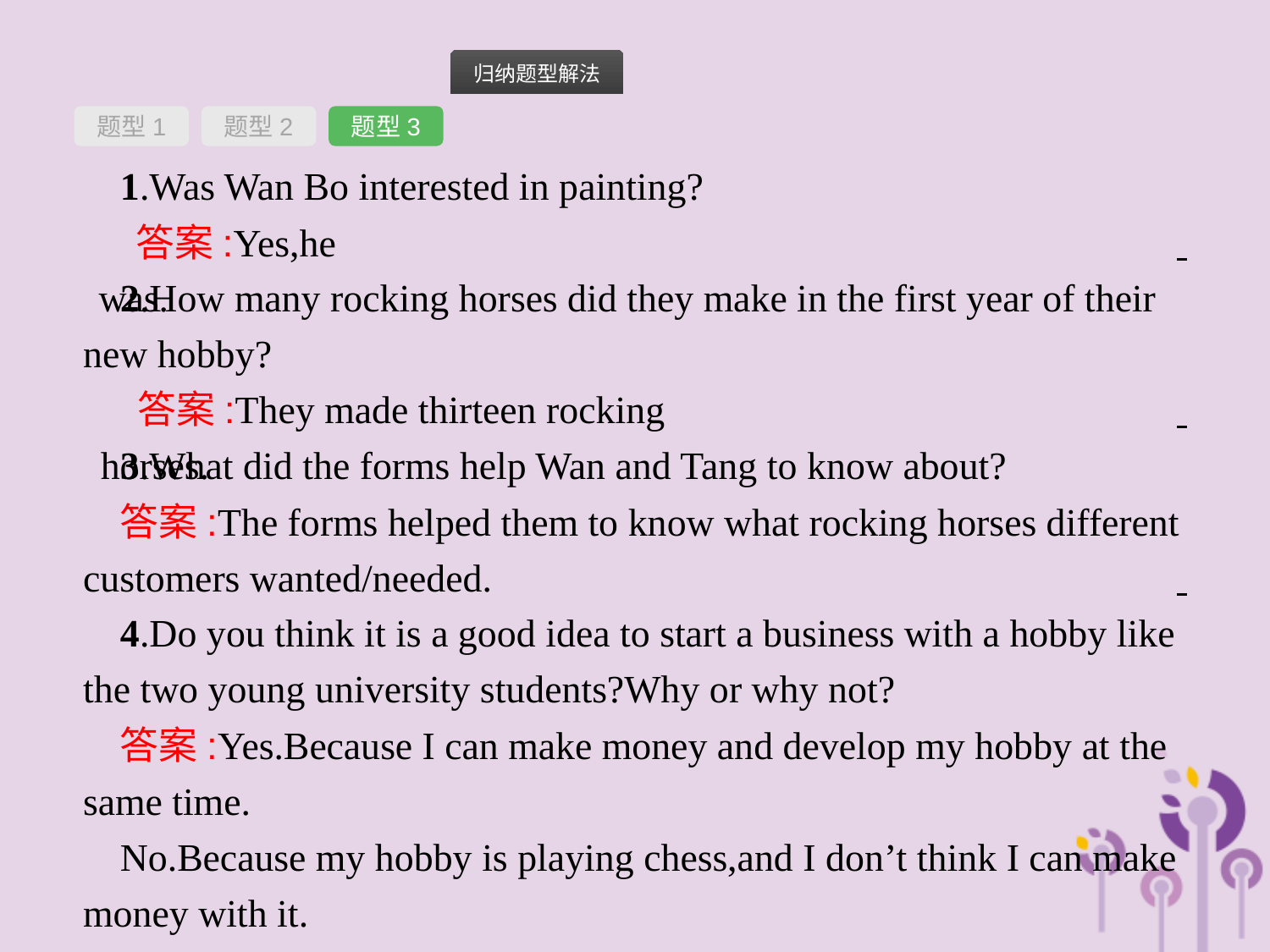

题型1
题型2
题型3
1.Was Wan Bo interested in painting?

2.How many rocking horses did they make in the first year of their new hobby?

3.What did the forms help Wan and Tang to know about?

4.Do you think it is a good idea to start a business with a hobby like the two young university students?Why or why not?
答案:Yes,he was.
答案:They made thirteen rocking horses.
答案:The forms helped them to know what rocking horses different customers wanted/needed.
答案:Yes.Because I can make money and develop my hobby at the same time.
No.Because my hobby is playing chess,and I don’t think I can make money with it.